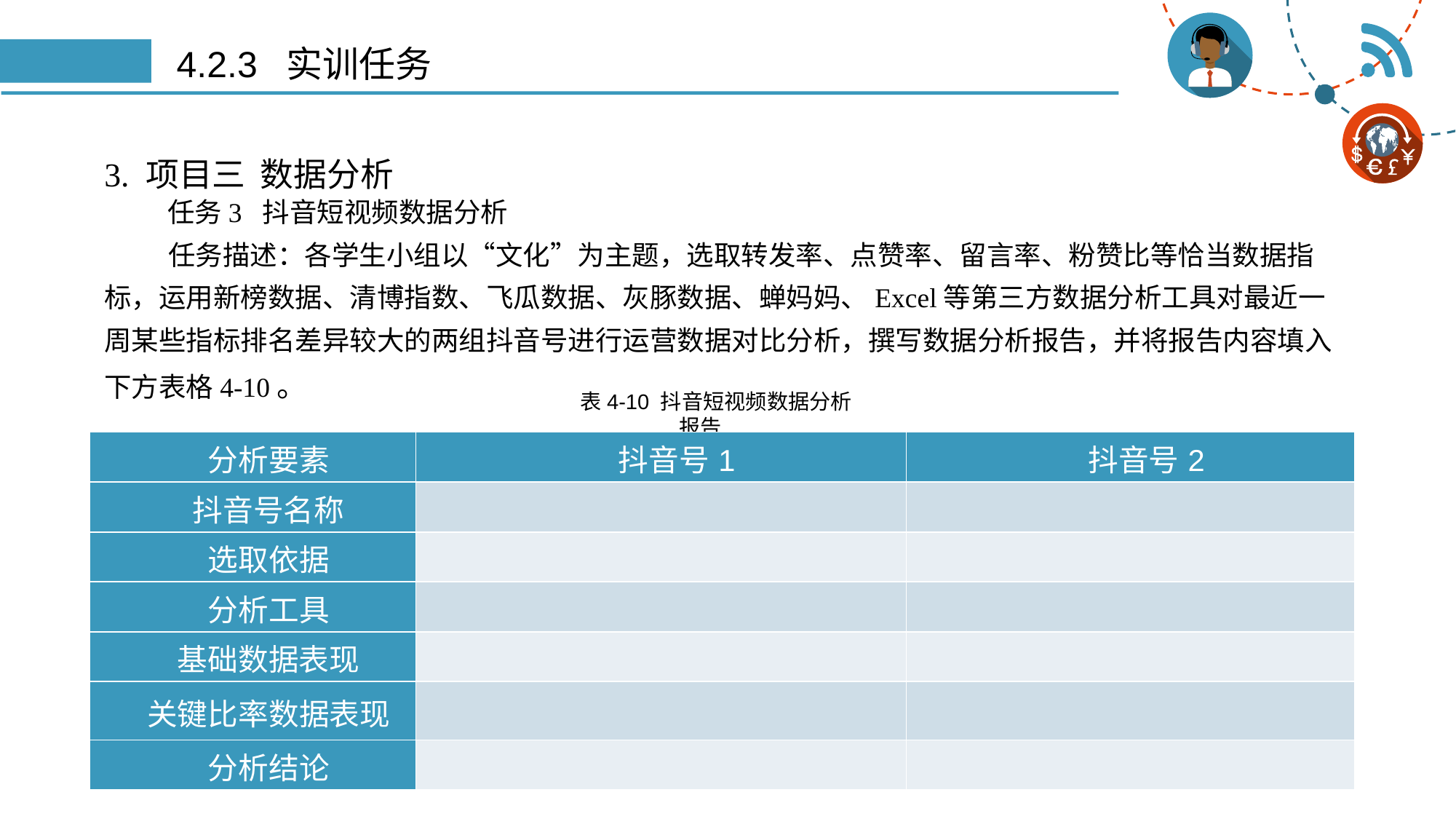

# 4.2.3  实训任务
3. 项目三  数据分析
    任务3  抖音短视频数据分析
任务描述：各学生小组以“文化”为主题，选取转发率、点赞率、留言率、粉赞比等恰当数据指标，运用新榜数据、清博指数、飞瓜数据、灰豚数据、蝉妈妈、Excel等第三方数据分析工具对最近一周某些指标排名差异较大的两组抖音号进行运营数据对比分析，撰写数据分析报告，并将报告内容填入下方表格4-10。

表4-10 抖音短视频数据分析报告
| 分析要素 | 抖音号1 | 抖音号2 |
| --- | --- | --- |
| 抖音号名称 |  |  |
| 选取依据 |  |  |
| 分析工具 |  |  |
| 基础数据表现 |  |  |
| 关键比率数据表现 |  |  |
| 分析结论 |  |  |